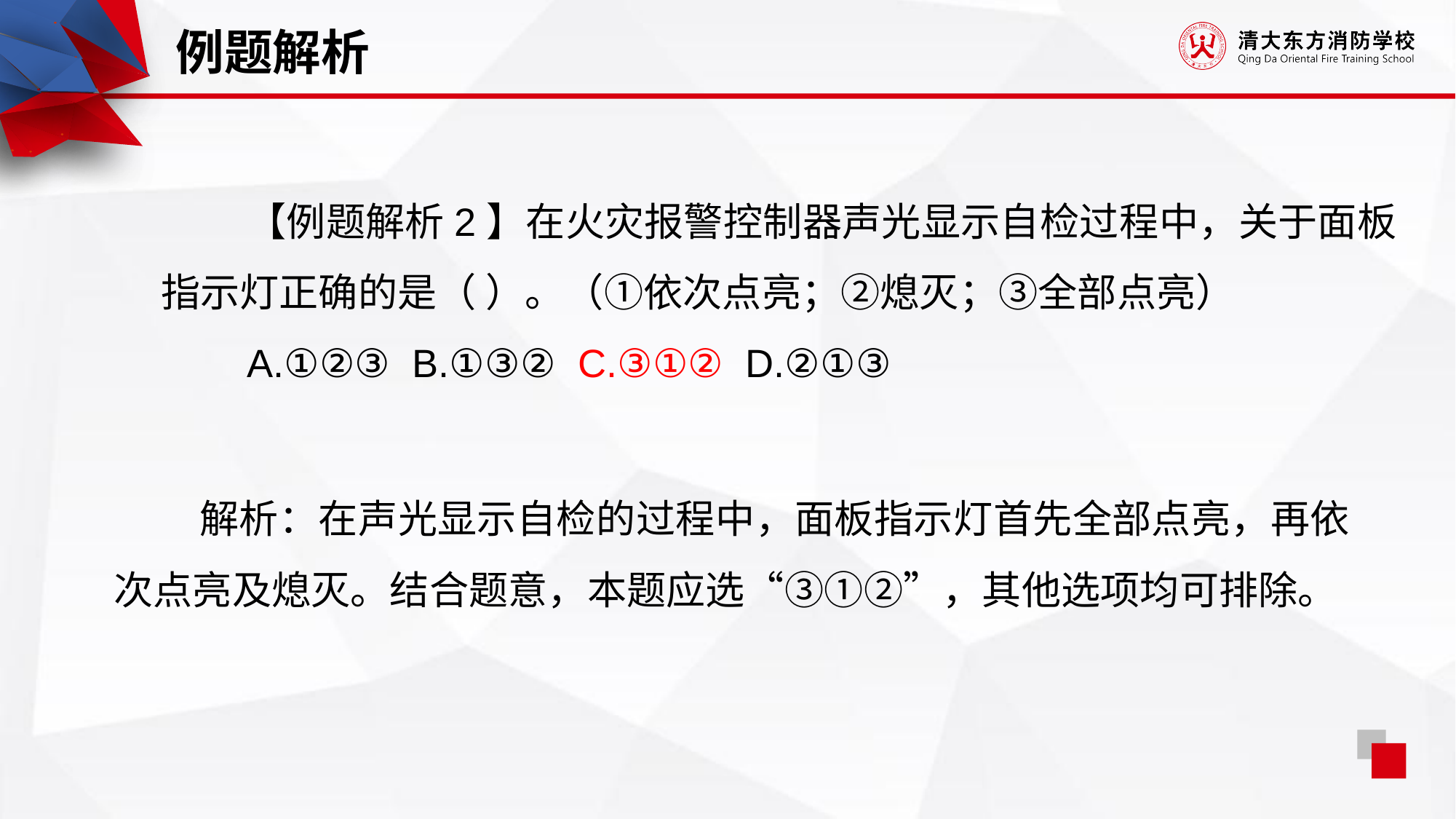

例题解析

【例题解析2】在火灾报警控制器声光显示自检过程中，关于面板指示灯正确的是（ ）。（①依次点亮；②熄灭；③全部点亮）
A.①②③  B.①③②  C.③①②  D.②①③
解析：在声光显示自检的过程中，面板指示灯首先全部点亮，再依次点亮及熄灭。结合题意，本题应选“③①②”，其他选项均可排除。